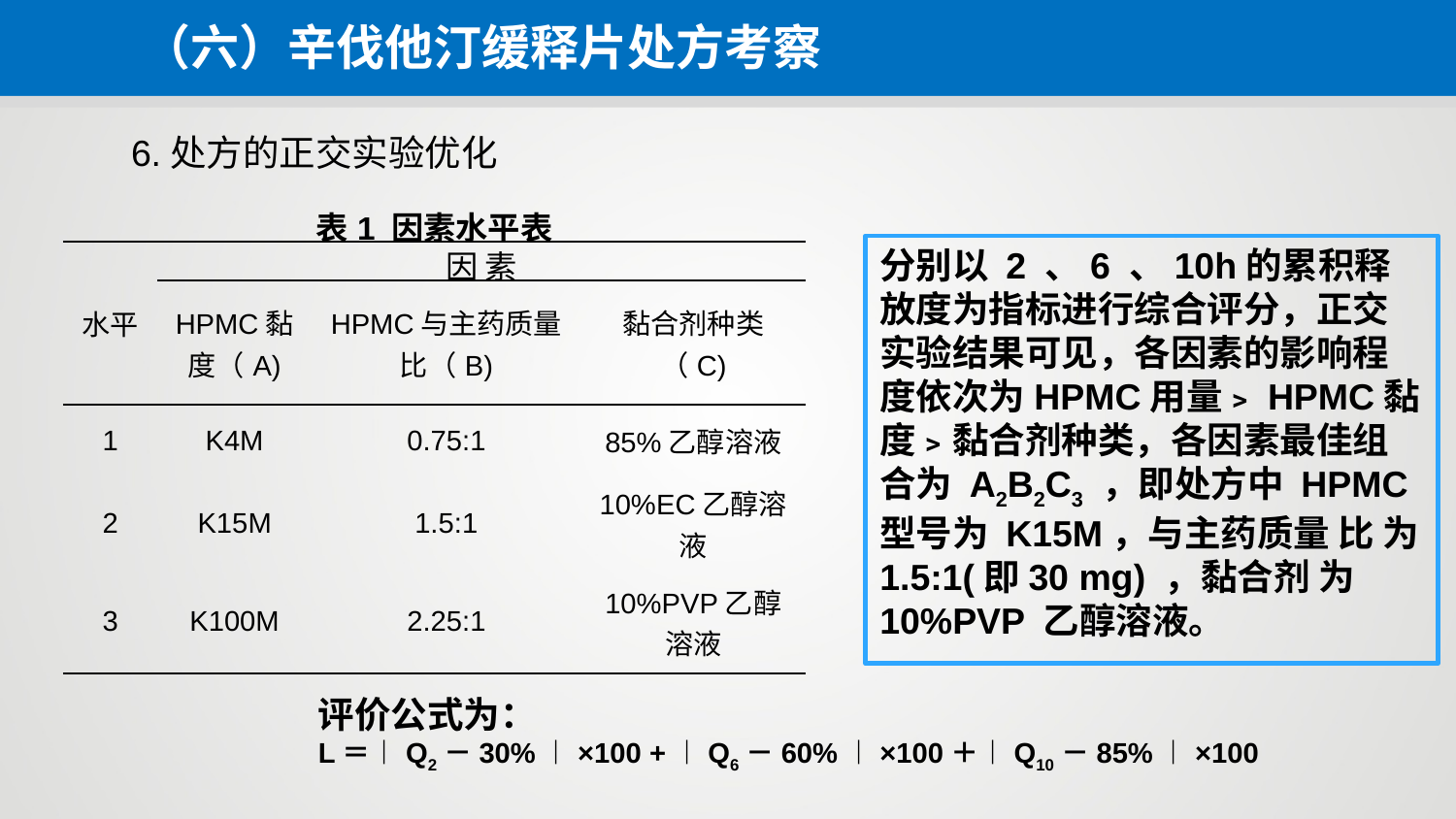

（六）辛伐他汀缓释片处方考察
6.处方的正交实验优化
| 表1 因素水平表 |  |  |  |
| --- | --- | --- | --- |
| 水平 | 因 素 |  |  |
|  | HPMC黏度（A) | HPMC与主药质量比（B) | 黏合剂种类（C) |
| 1 | K4M | 0.75:1 | 85%乙醇溶液 |
| 2 | K15M | 1.5:1 | 10%EC乙醇溶液 |
| 3 | K100M | 2.25:1 | 10%PVP乙醇溶液 |
分别以 2 、6 、10h的累积释放度为指标进行综合评分，正交实验结果可见，各因素的影响程度依次为HPMC用量﹥HPMC黏度﹥黏合剂种类，各因素最佳组合为 A2B2C3 ，即处方中 HPMC型号为 K15M，与主药质量 比 为1.5:1(即30 mg) ，黏合剂 为10%PVP 乙醇溶液。

评价公式为：
L＝︱Q2－30%︱×100 +︱Q6－60%︱×100＋︱Q10－85%︱×100